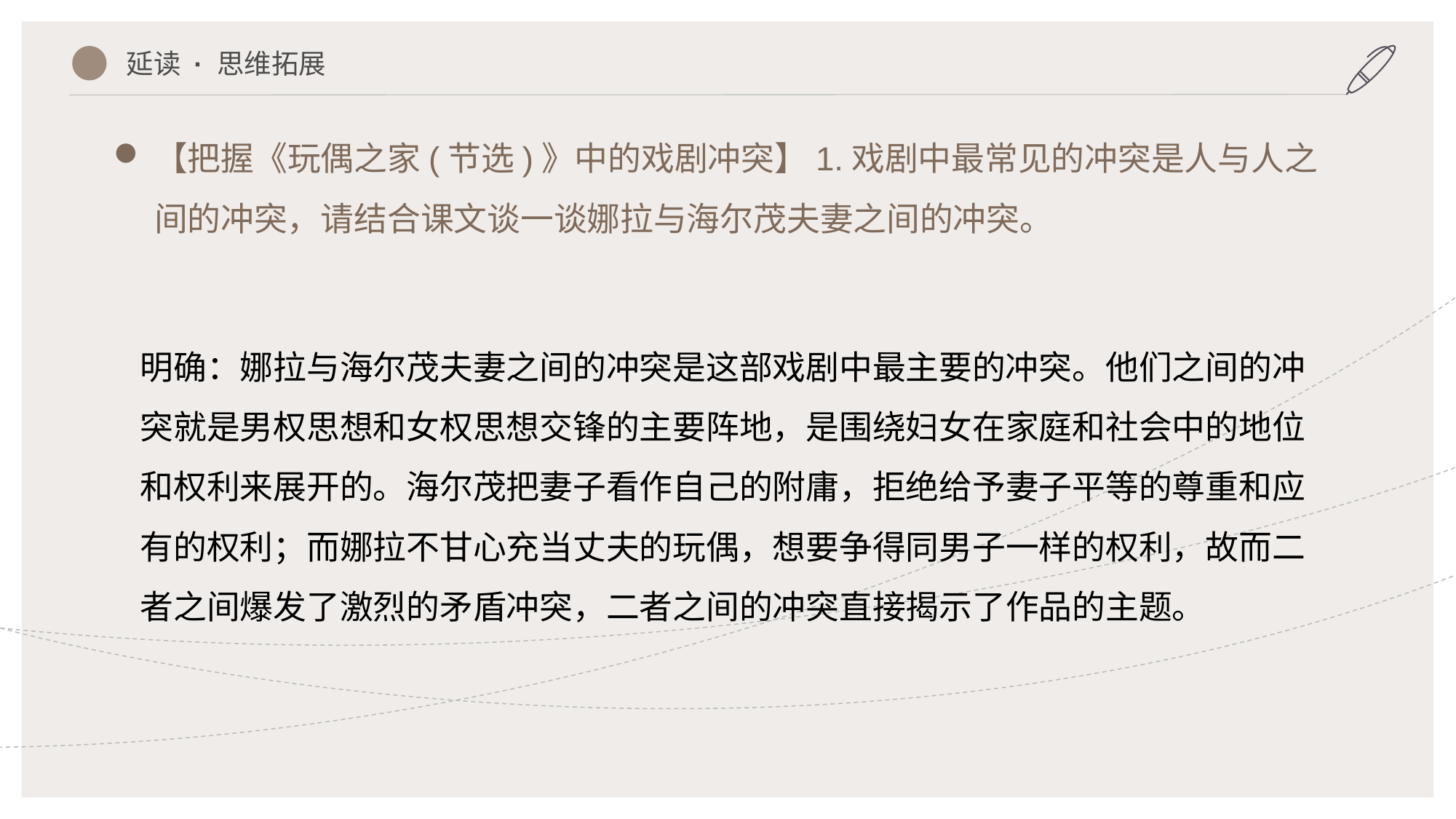

延读 · 思维拓展

【把握《玩偶之家(节选)》中的戏剧冲突】1.戏剧中最常见的冲突是人与人之间的冲突，请结合课文谈一谈娜拉与海尔茂夫妻之间的冲突。

明确：娜拉与海尔茂夫妻之间的冲突是这部戏剧中最主要的冲突。他们之间的冲突就是男权思想和女权思想交锋的主要阵地，是围绕妇女在家庭和社会中的地位和权利来展开的。海尔茂把妻子看作自己的附庸，拒绝给予妻子平等的尊重和应有的权利；而娜拉不甘心充当丈夫的玩偶，想要争得同男子一样的权利，故而二者之间爆发了激烈的矛盾冲突，二者之间的冲突直接揭示了作品的主题。